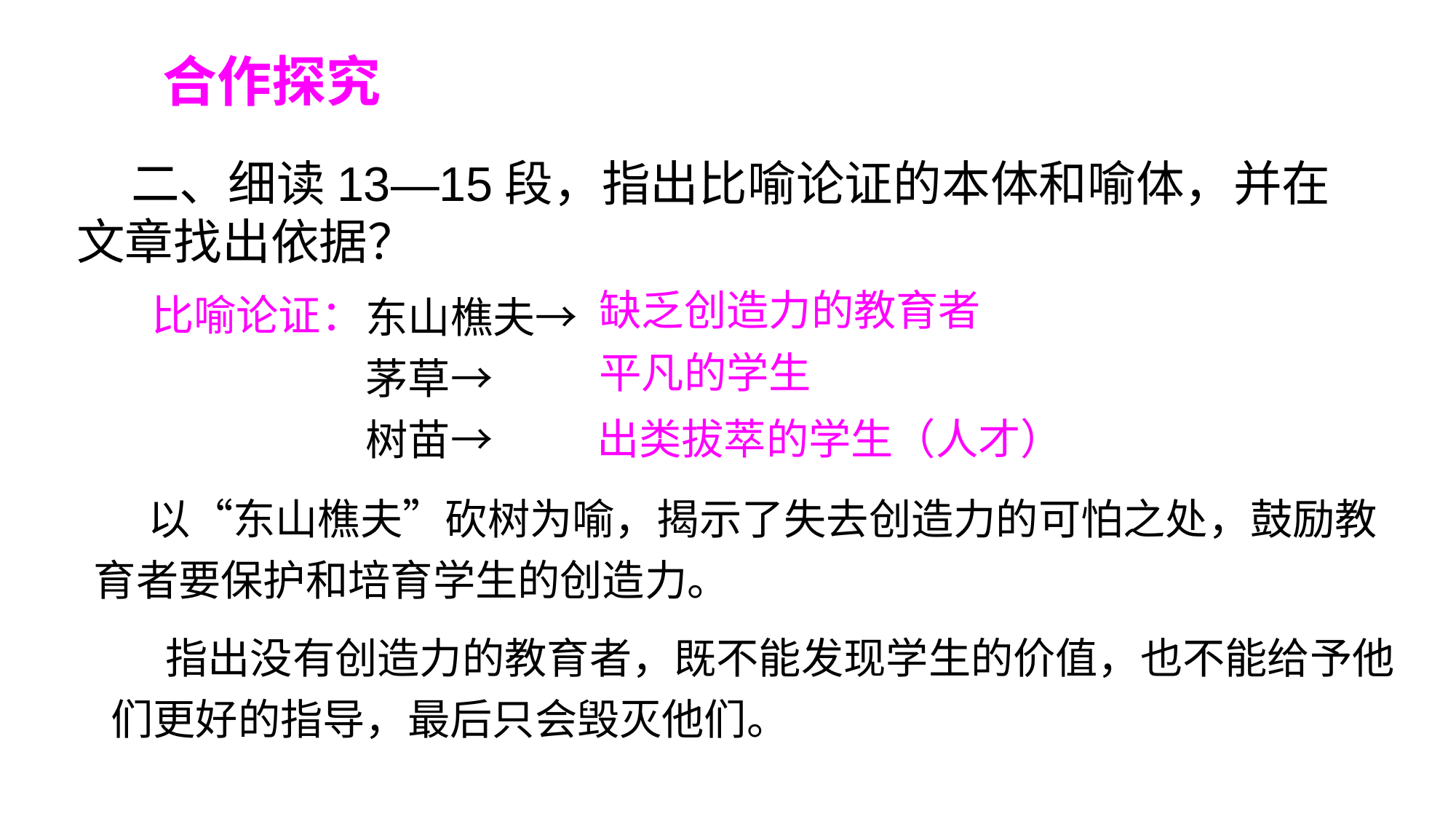

合作探究
二、细读13—15段，指出比喻论证的本体和喻体，并在文章找出依据？
东山樵夫→茅草→
树苗→
缺乏创造力的教育者
比喻论证：
平凡的学生
出类拔萃的学生（人才）
以“东山樵夫”砍树为喻，揭示了失去创造力的可怕之处，鼓励教育者要保护和培育学生的创造力。
指出没有创造力的教育者，既不能发现学生的价值，也不能给予他们更好的指导，最后只会毁灭他们。